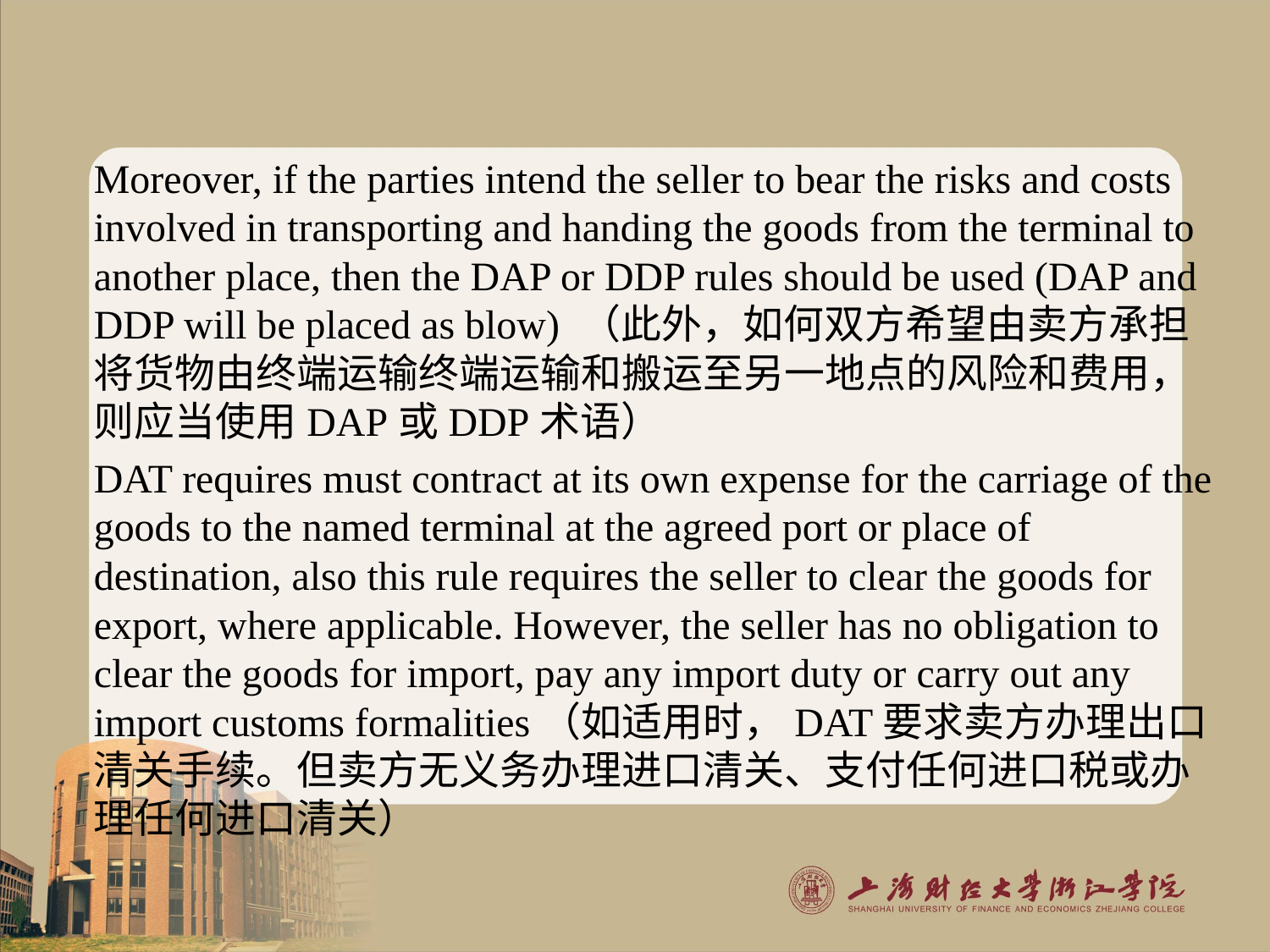

#
Moreover, if the parties intend the seller to bear the risks and costs involved in transporting and handing the goods from the terminal to another place, then the DAP or DDP rules should be used (DAP and DDP will be placed as blow) （此外，如何双方希望由卖方承担将货物由终端运输终端运输和搬运至另一地点的风险和费用，则应当使用DAP或DDP术语）
DAT requires must contract at its own expense for the carriage of the goods to the named terminal at the agreed port or place of destination, also this rule requires the seller to clear the goods for export, where applicable. However, the seller has no obligation to clear the goods for import, pay any import duty or carry out any import customs formalities（如适用时，DAT要求卖方办理出口清关手续。但卖方无义务办理进口清关、支付任何进口税或办理任何进口清关）